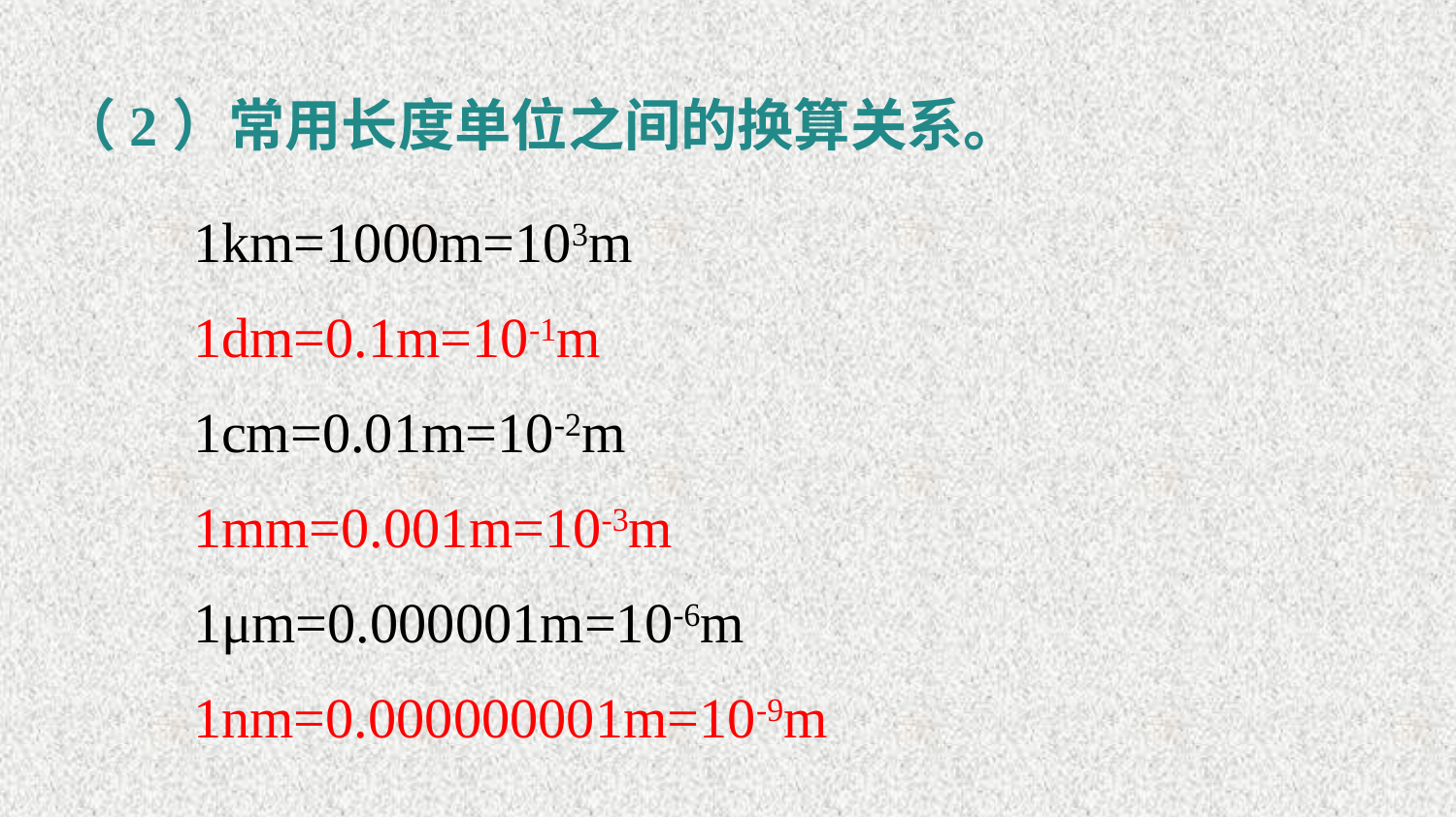

（2）常用长度单位之间的换算关系。
         1km=1000m=103m
         1dm=0.1m=10-1m
         1cm=0.01m=10-2m
         1mm=0.001m=10-3m
         1μm=0.000001m=10-6m
         1nm=0.000000001m=10-9m